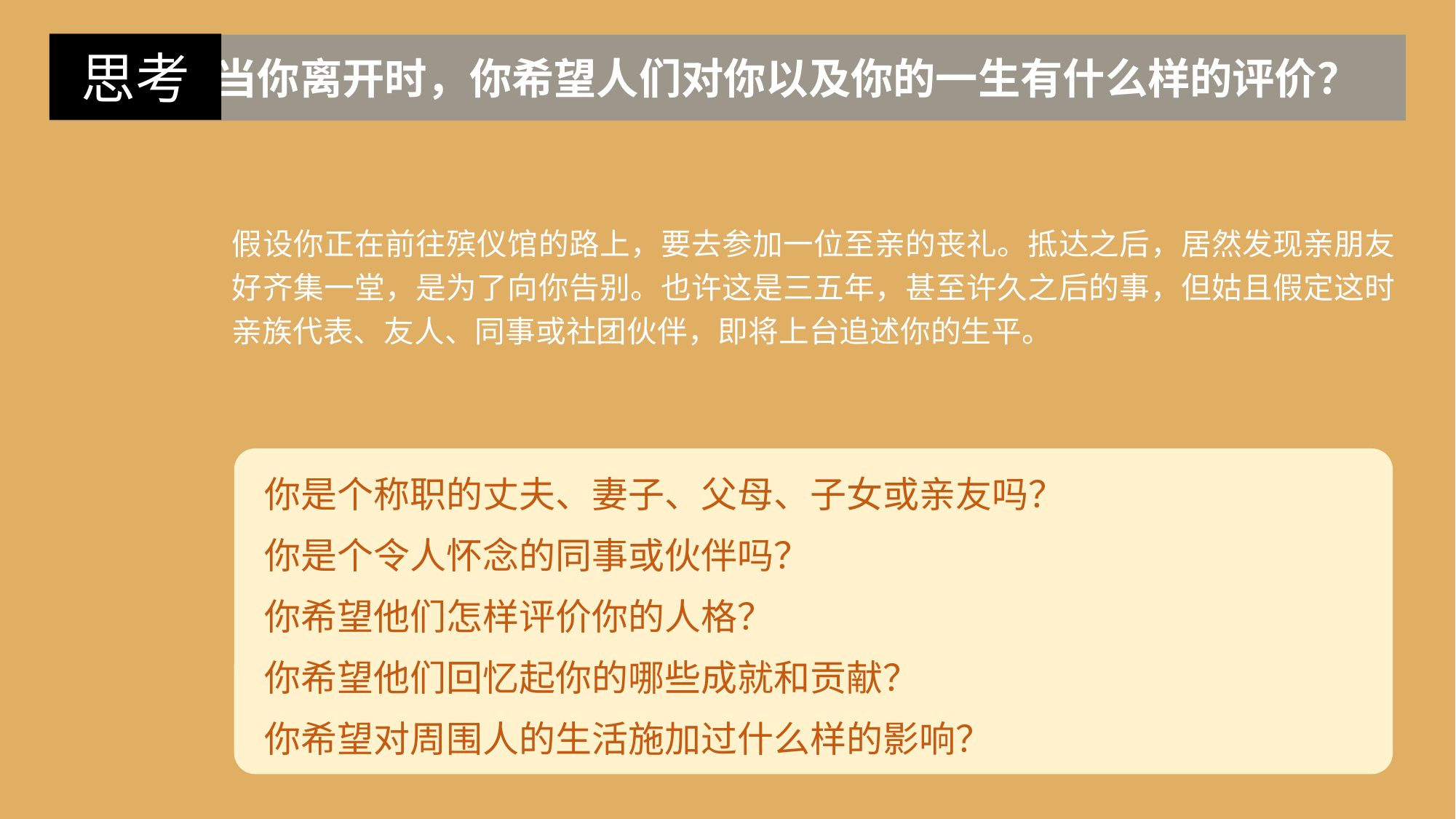

思考
               当你离开时，你希望人们对你以及你的一生有什么样的评价？
假设你正在前往殡仪馆的路上，要去参加一位至亲的丧礼。抵达之后，居然发现亲朋友好齐集一堂，是为了向你告别。也许这是三五年，甚至许久之后的事，但姑且假定这时亲族代表、友人、同事或社团伙伴，即将上台追述你的生平。

你是个称职的丈夫、妻子、父母、子女或亲友吗？
你是个令人怀念的同事或伙伴吗？
你希望他们怎样评价你的人格？
你希望他们回忆起你的哪些成就和贡献？
你希望对周围人的生活施加过什么样的影响？